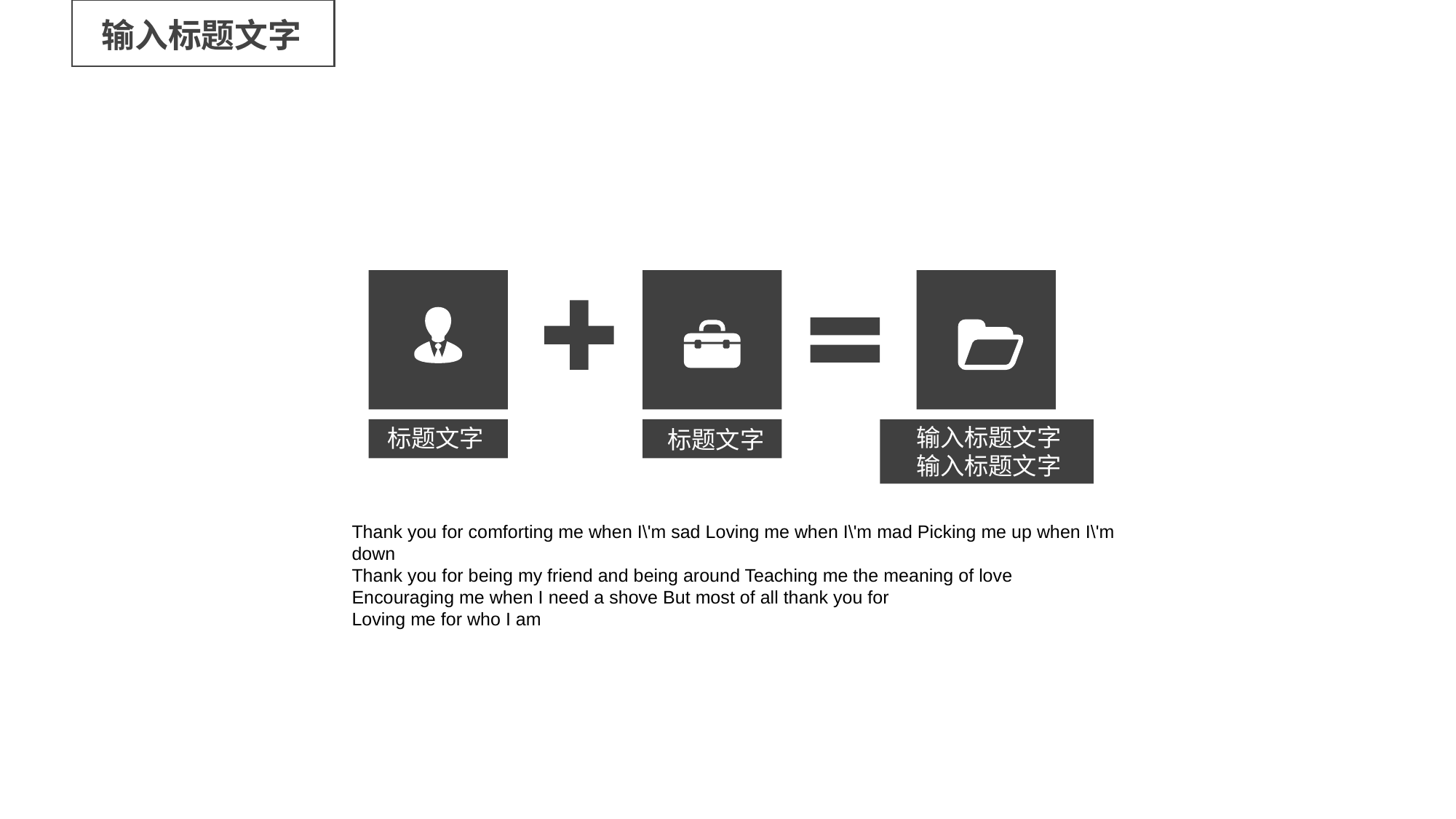

输入标题文字

输入标题文字
输入标题文字
标题文字
标题文字

Thank you for comforting me when I\'m sad Loving me when I\'m mad Picking me up when I\'m down
Thank you for being my friend and being around Teaching me the meaning of love
Encouraging me when I need a shove But most of all thank you for
Loving me for who I am